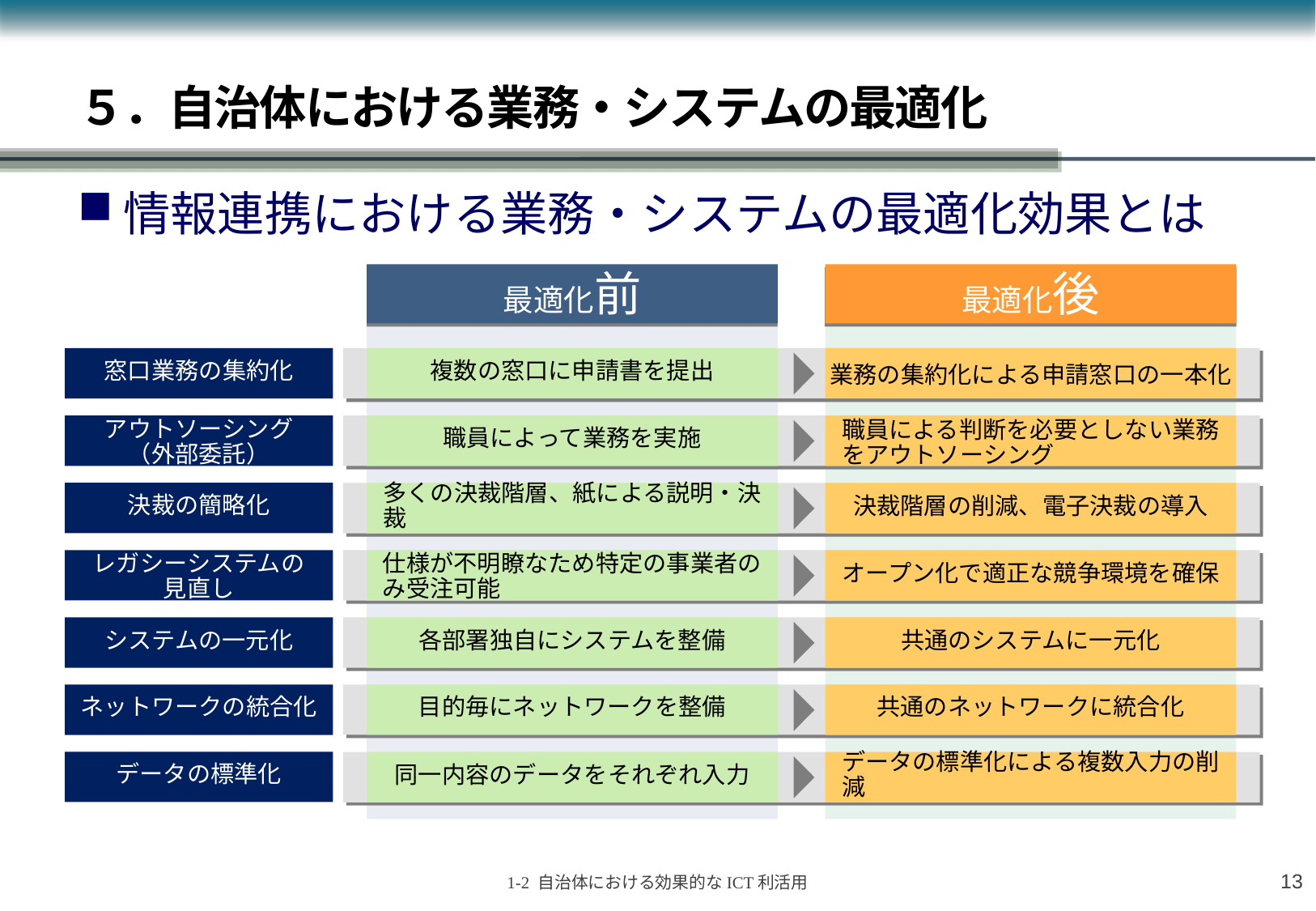

# ５．自治体における業務・システムの最適化
情報連携における業務・システムの最適化効果とは

最適化前

最適化後
窓口業務の集約化

複数の窓口に申請書を提出
業務の集約化による申請窓口の一本化

アウトソーシング
（外部委託）

職員によって業務を実施
職員による判断を必要としない業務をアウトソーシング

決裁の簡略化

多くの決裁階層、紙による説明・決裁
決裁階層の削減、電子決裁の導入

レガシーシステムの
見直し

仕様が不明瞭なため特定の事業者のみ受注可能
オープン化で適正な競争環境を確保

システムの一元化

各部署独自にシステムを整備
共通のシステムに一元化

ネットワークの統合化

目的毎にネットワークを整備
共通のネットワークに統合化

データの標準化

同一内容のデータをそれぞれ入力
データの標準化による複数入力の削減

13
1-2 自治体における効果的なICT利活用